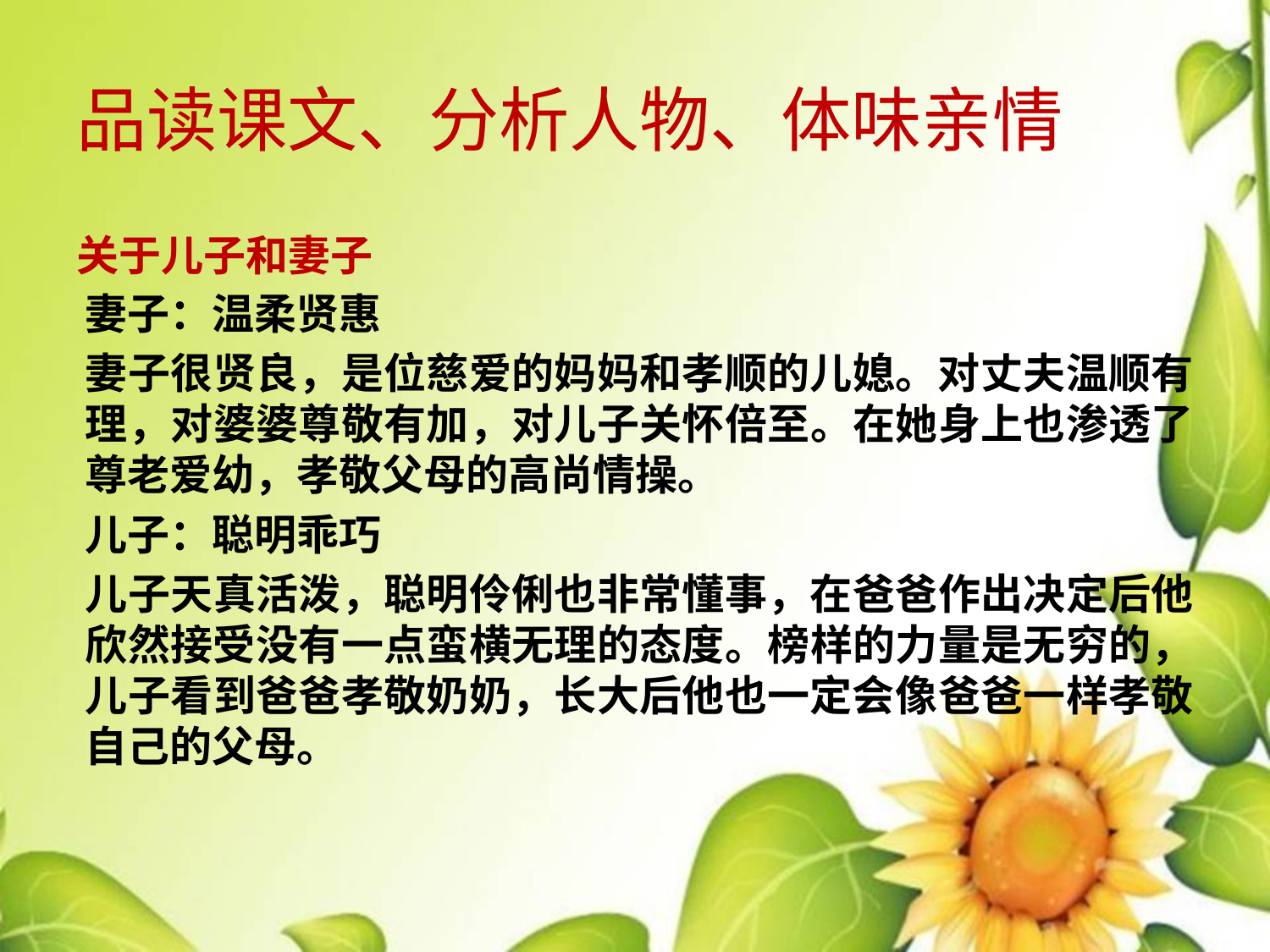

# 品读课文、分析人物、体味亲情
关于儿子和妻子
妻子：温柔贤惠
妻子很贤良，是位慈爱的妈妈和孝顺的儿媳。对丈夫温顺有理，对婆婆尊敬有加，对儿子关怀倍至。在她身上也渗透了尊老爱幼，孝敬父母的高尚情操。
儿子：聪明乖巧
儿子天真活泼，聪明伶俐也非常懂事，在爸爸作出决定后他欣然接受没有一点蛮横无理的态度。榜样的力量是无穷的，儿子看到爸爸孝敬奶奶，长大后他也一定会像爸爸一样孝敬自己的父母。